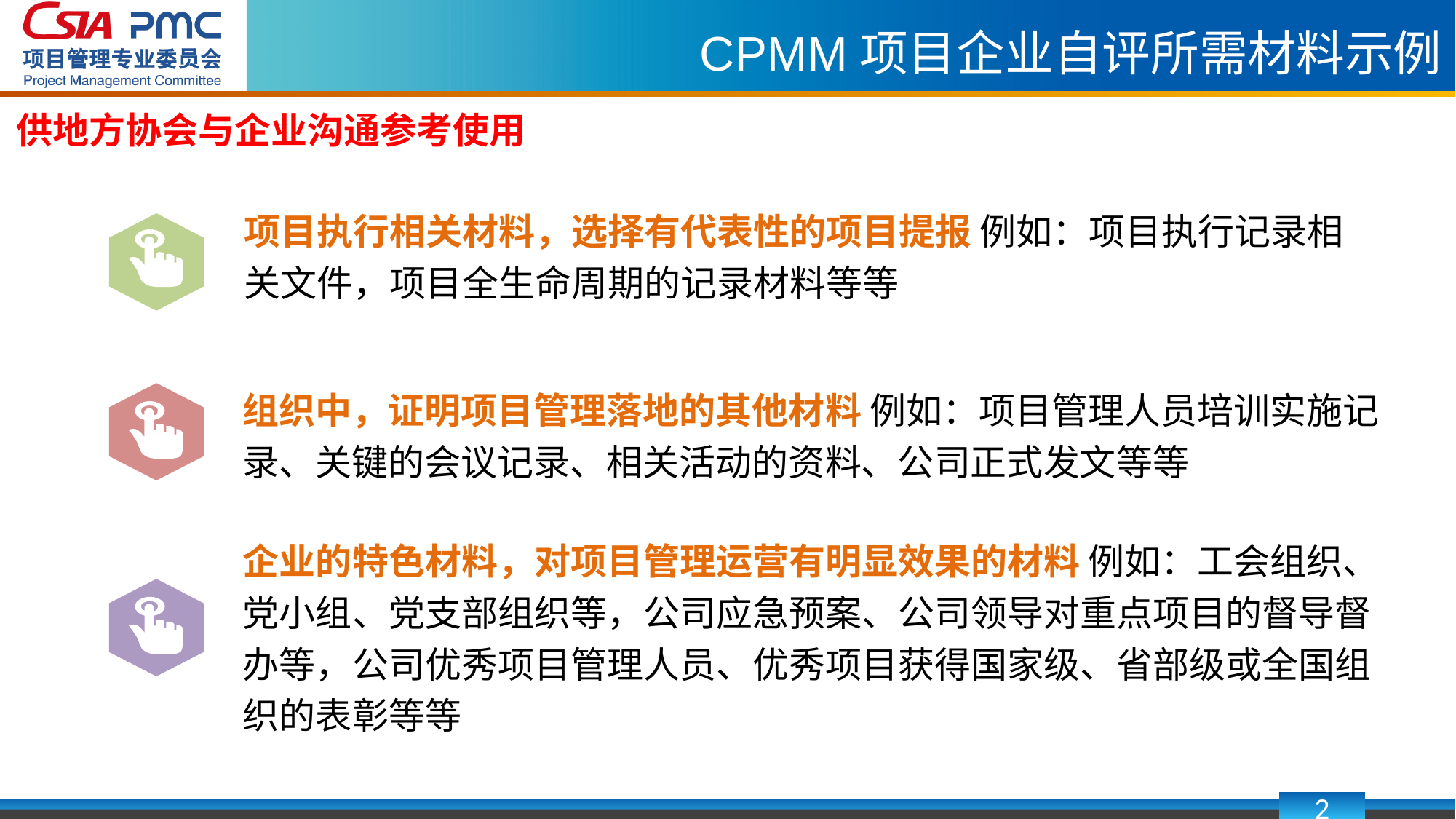

CPMM项目企业自评所需材料示例
供地方协会与企业沟通参考使用
项目执行相关材料，选择有代表性的项目提报 例如：项目执行记录相关文件，项目全生命周期的记录材料等等

组织中，证明项目管理落地的其他材料 例如：项目管理人员培训实施记录、关键的会议记录、相关活动的资料、公司正式发文等等

企业的特色材料，对项目管理运营有明显效果的材料 例如：工会组织、党小组、党支部组织等，公司应急预案、公司领导对重点项目的督导督办等，公司优秀项目管理人员、优秀项目获得国家级、省部级或全国组织的表彰等等